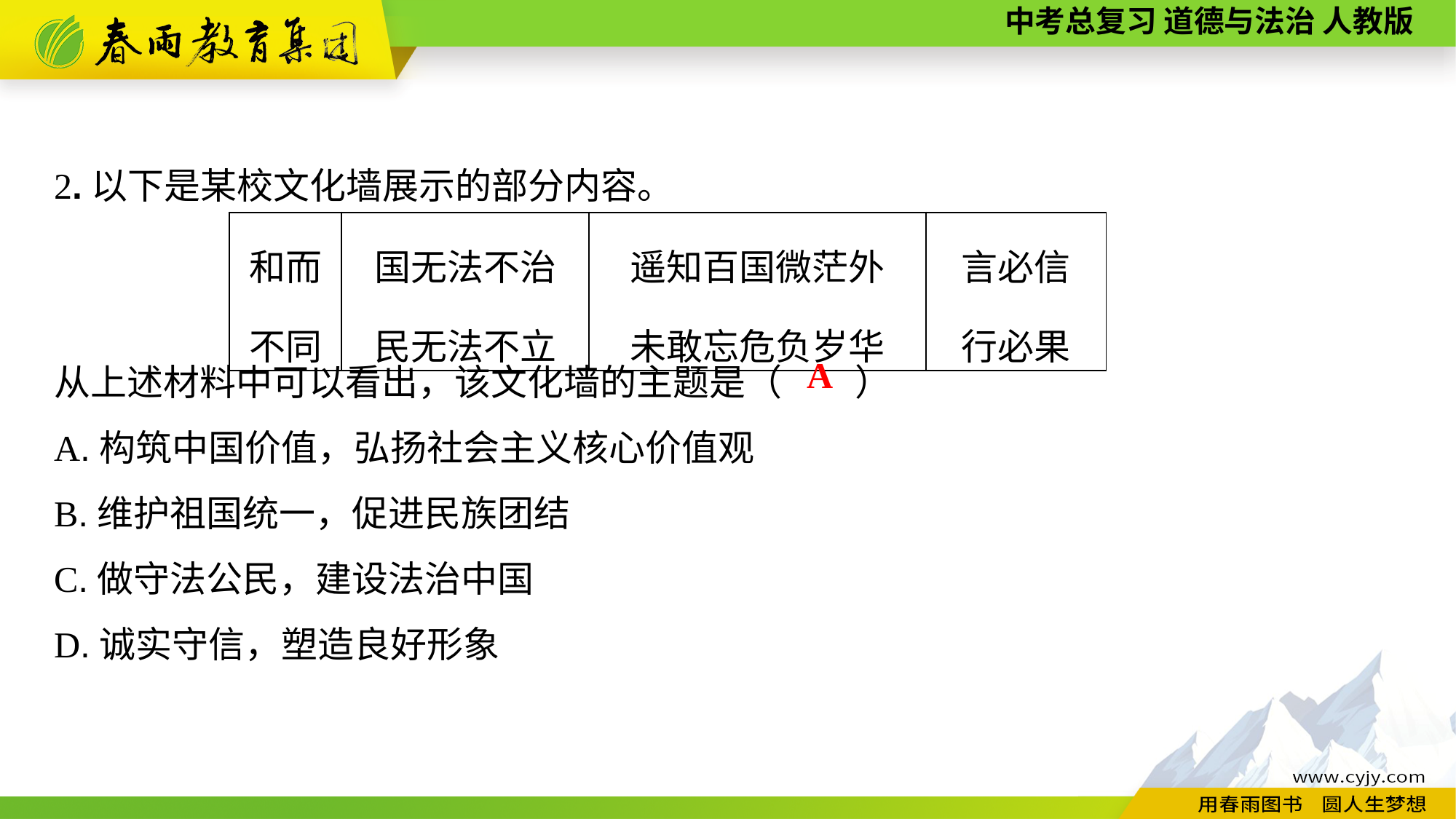

2.以下是某校文化墙展示的部分内容。

从上述材料中可以看出，该文化墙的主题是（　　）
A.构筑中国价值，弘扬社会主义核心价值观
B.维护祖国统一，促进民族团结
C.做守法公民，建设法治中国
D.诚实守信，塑造良好形象
| 和而 不同 | 国无法不治 民无法不立 | 遥知百国微茫外 未敢忘危负岁华 | 言必信 行必果 |
| --- | --- | --- | --- |
A